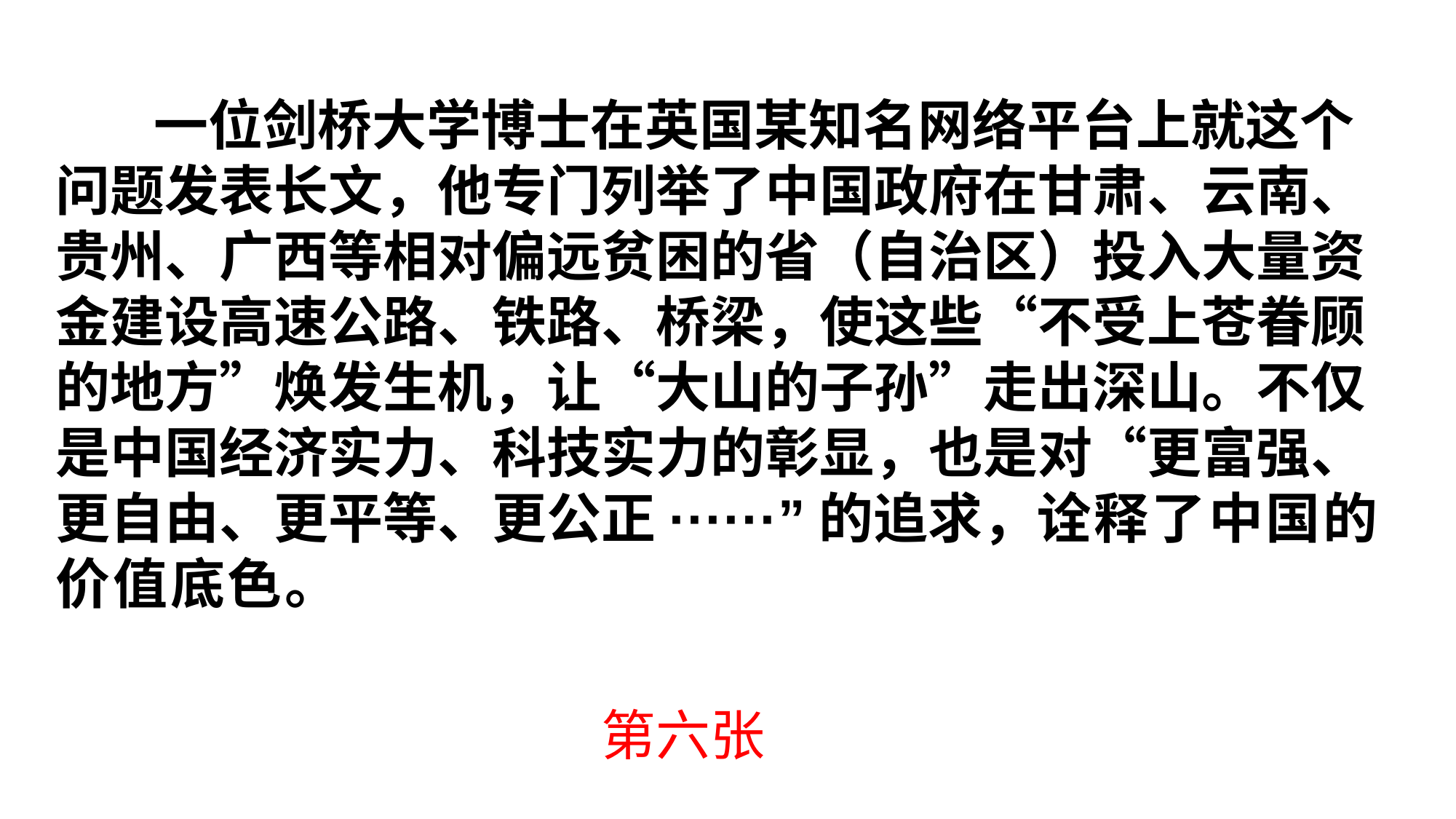

一位剑桥大学博士在英国某知名网络平台上就这个问题发表长文，他专门列举了中国政府在甘肃、云南、贵州、广西等相对偏远贫困的省（自治区）投入大量资金建设高速公路、铁路、桥梁，使这些“不受上苍眷顾的地方”焕发生机，让“大山的子孙”走出深山。不仅是中国经济实力、科技实力的彰显，也是对“更富强、更自由、更平等、更公正······”的追求，诠释了中国的价值底色。
第六张